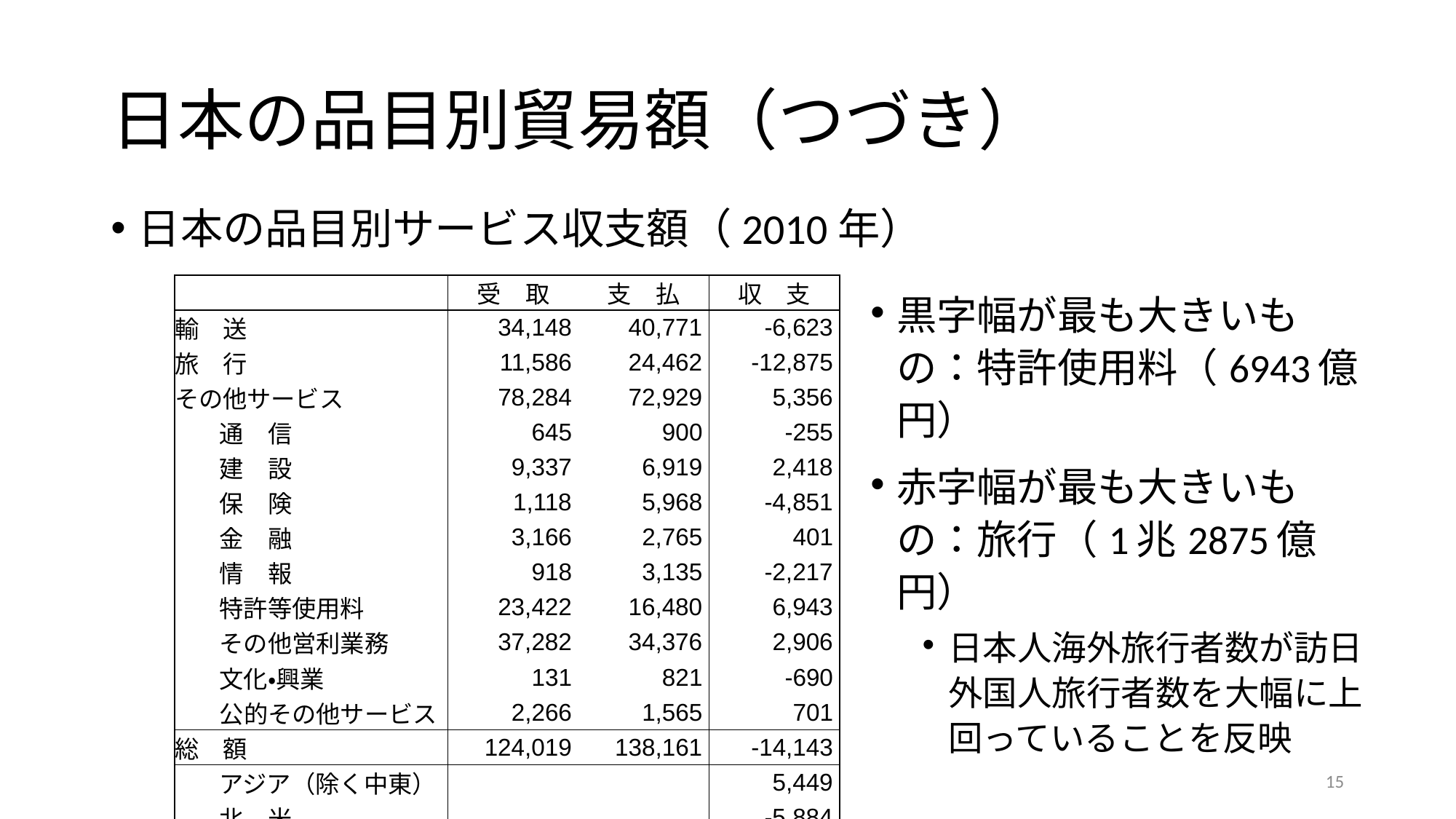

# 日本の品目別貿易額（つづき）
日本の品目別サービス収支額（2010年）
|  |  |  |  |  |
| --- | --- | --- | --- | --- |
|  |  | 受　取 | 支　払 | 収　支 |
| 輸　送 |  | 34,148 | 40,771 | -6,623 |
| 旅　行 |  | 11,586 | 24,462 | -12,875 |
| その他サービス |  | 78,284 | 72,929 | 5,356 |
|  | 通　信 | 645 | 900 | -255 |
|  | 建　設 | 9,337 | 6,919 | 2,418 |
|  | 保　険 | 1,118 | 5,968 | -4,851 |
|  | 金　融 | 3,166 | 2,765 | 401 |
|  | 情　報 | 918 | 3,135 | -2,217 |
|  | 特許等使用料 | 23,422 | 16,480 | 6,943 |
|  | その他営利業務 | 37,282 | 34,376 | 2,906 |
|  | 文化・興業 | 131 | 821 | -690 |
|  | 公的その他サービス | 2,266 | 1,565 | 701 |
| 総　額 |  | 124,019 | 138,161 | -14,143 |
|  | アジア（除く中東） |  |  | 5,449 |
|  | 北　米 |  |  | -5,884 |
|  | ヨーロッパ |  |  | -1,409 |
|  | その他 |  |  | -12,299 |
黒字幅が最も大きいもの：特許使用料（6943億円）
赤字幅が最も大きいもの：旅行（1兆2875億円）
日本人海外旅行者数が訪日外国人旅行者数を大幅に上回っていることを反映
15